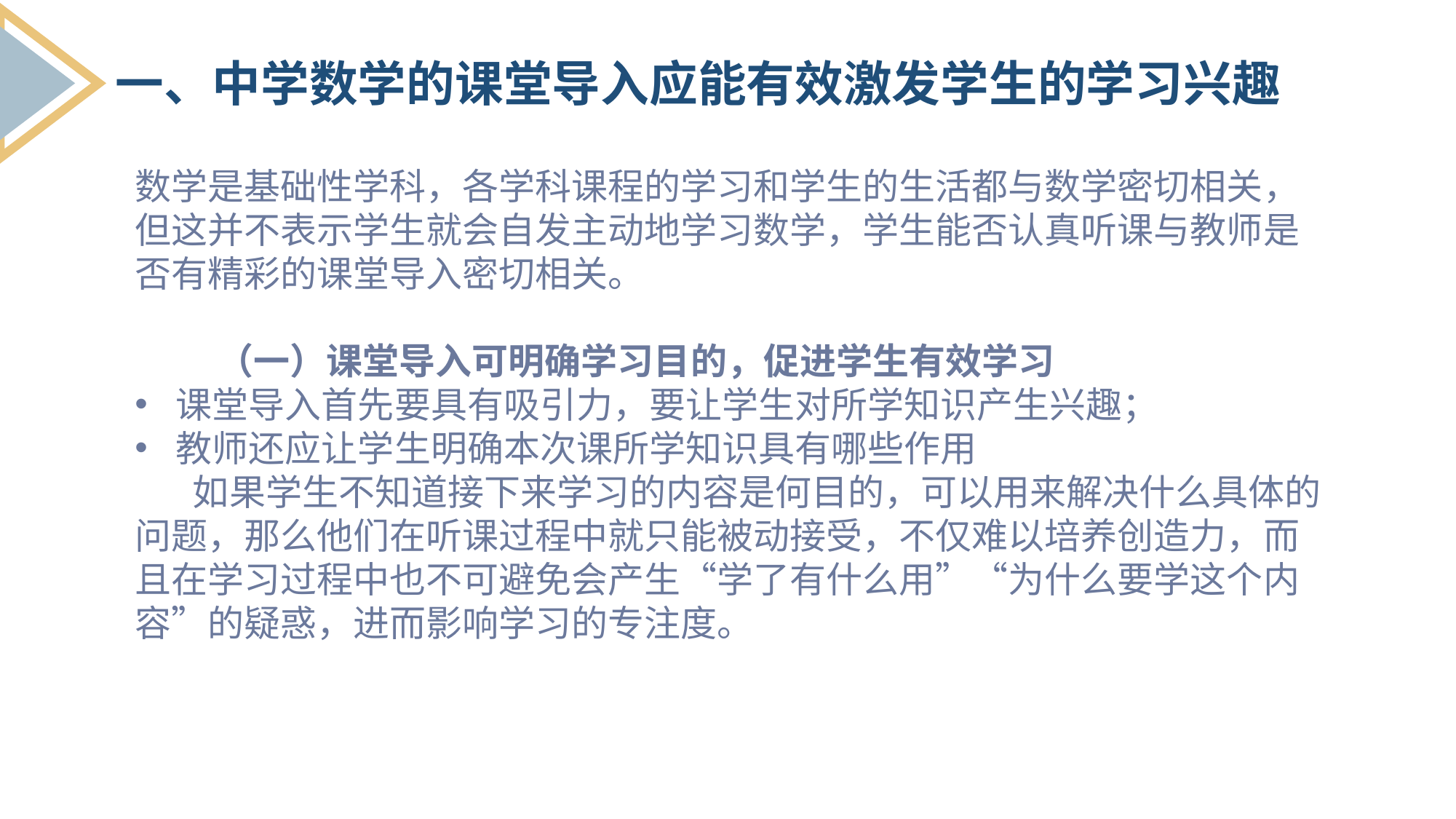

一、中学数学的课堂导入应能有效激发学生的学习兴趣
数学是基础性学科，各学科课程的学习和学生的生活都与数学密切相关，但这并不表示学生就会自发主动地学习数学，学生能否认真听课与教师是否有精彩的课堂导入密切相关。

         （一）课堂导入可明确学习目的，促进学生有效学习
课堂导入首先要具有吸引力，要让学生对所学知识产生兴趣；
教师还应让学生明确本次课所学知识具有哪些作用
      如果学生不知道接下来学习的内容是何目的，可以用来解决什么具体的问题，那么他们在听课过程中就只能被动接受，不仅难以培养创造力，而且在学习过程中也不可避免会产生“学了有什么用”“为什么要学这个内容”的疑惑，进而影响学习的专注度。